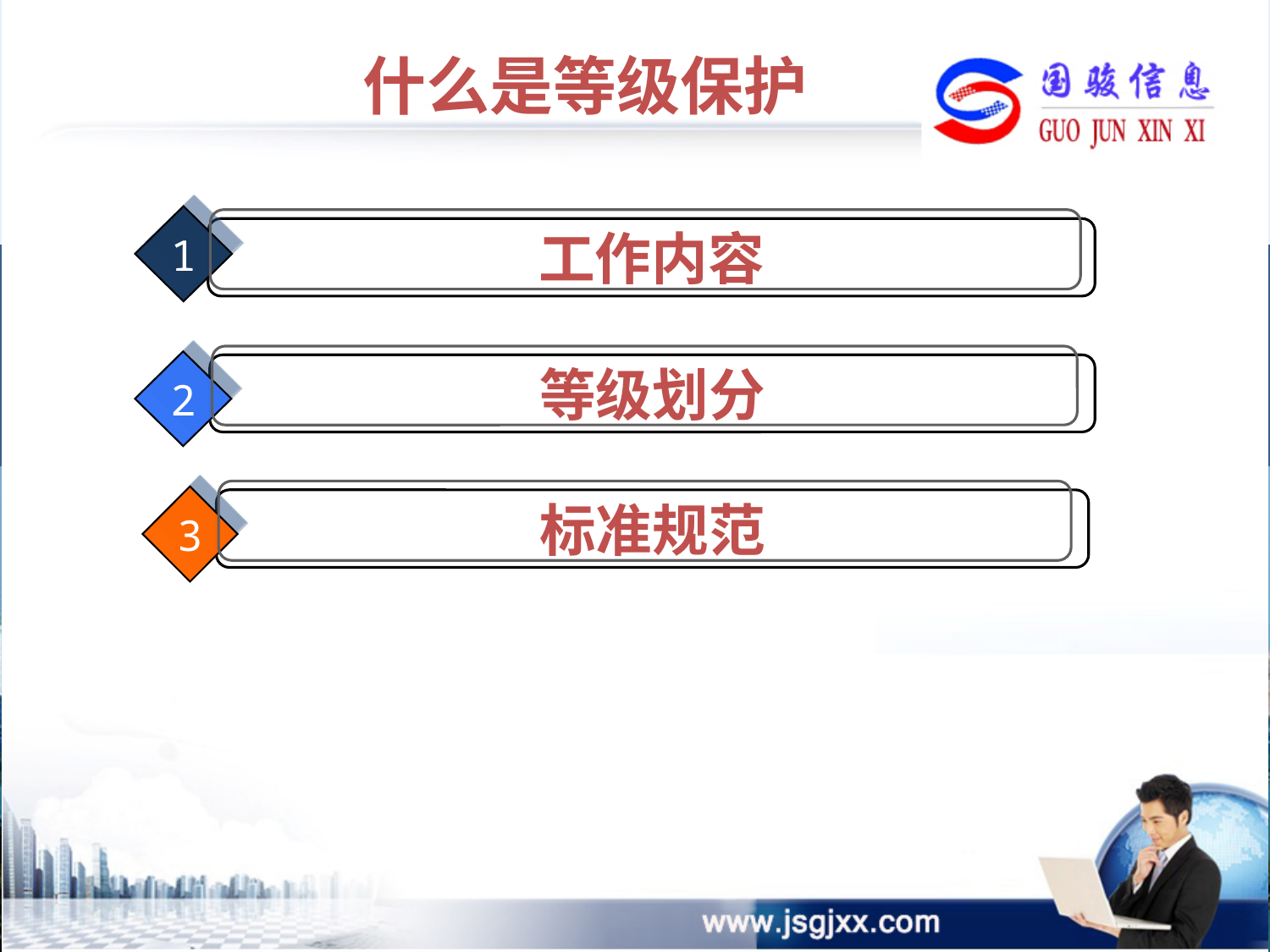

什么是等级保护
1

工作内容

2
等级划分

3
标准规范